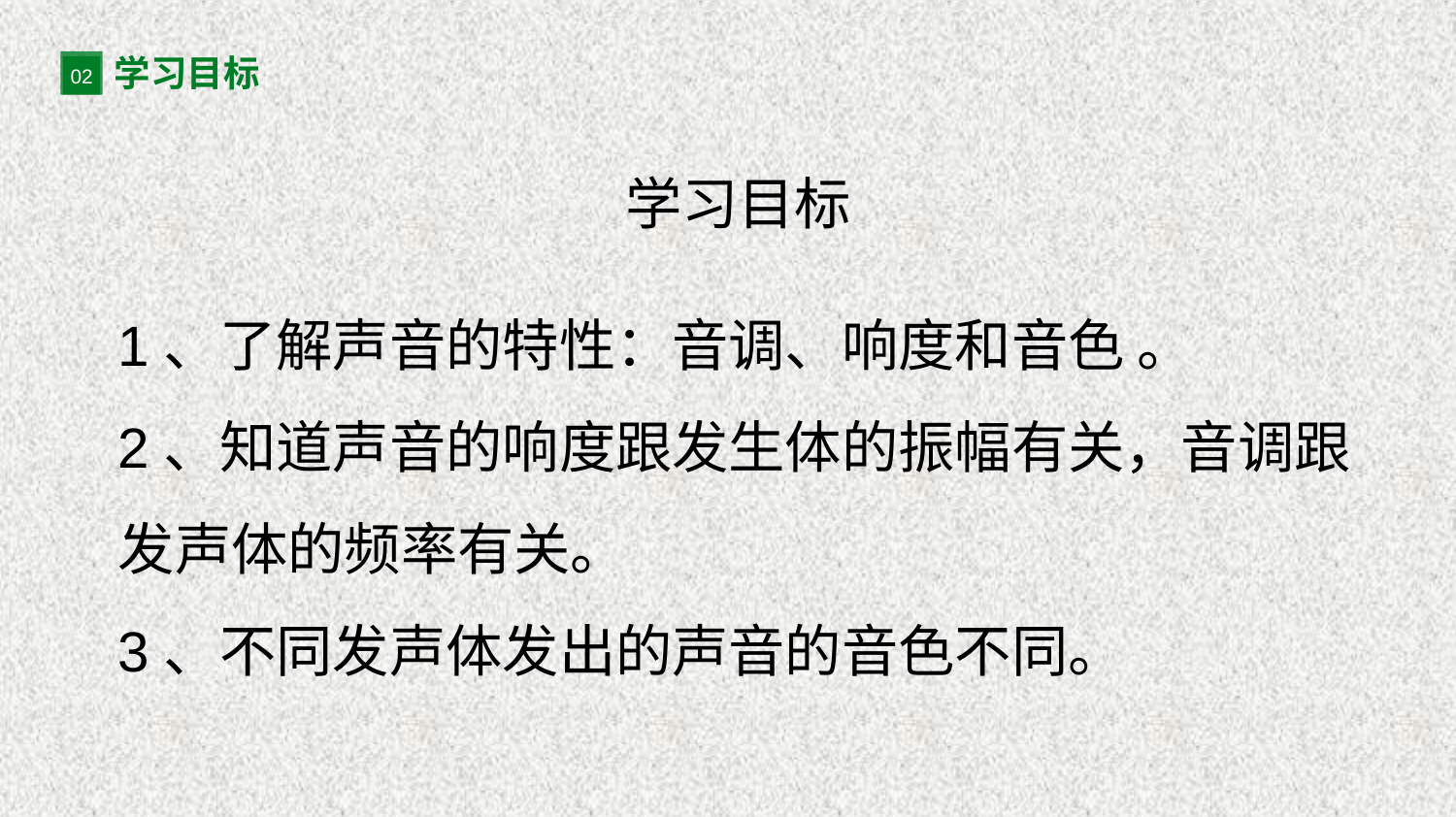

学习目标

02
学习目标

1、了解声音的特性：音调、响度和音色 。
2、知道声音的响度跟发生体的振幅有关，音调跟发声体的频率有关。
3、不同发声体发出的声音的音色不同。